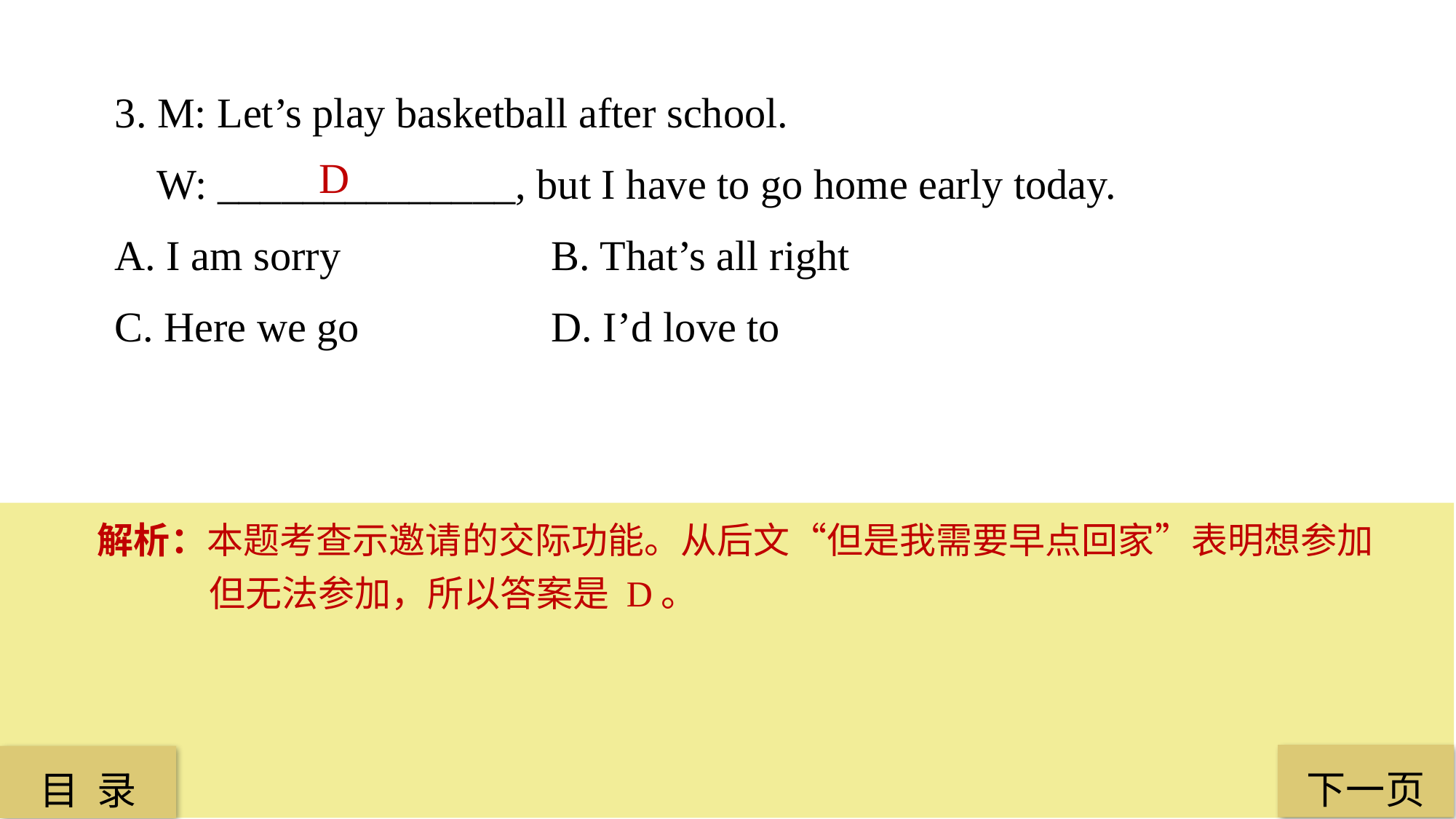

3. M: Let’s play basketball after school.
    W: ______________, but I have to go home early today.
A. I am sorry 		B. That’s all right
C. Here we go 		D. I’d love to
 D
解析：本题考查示邀请的交际功能。从后文“但是我需要早点回家”表明想参加但无法参加，所以答案是 D。